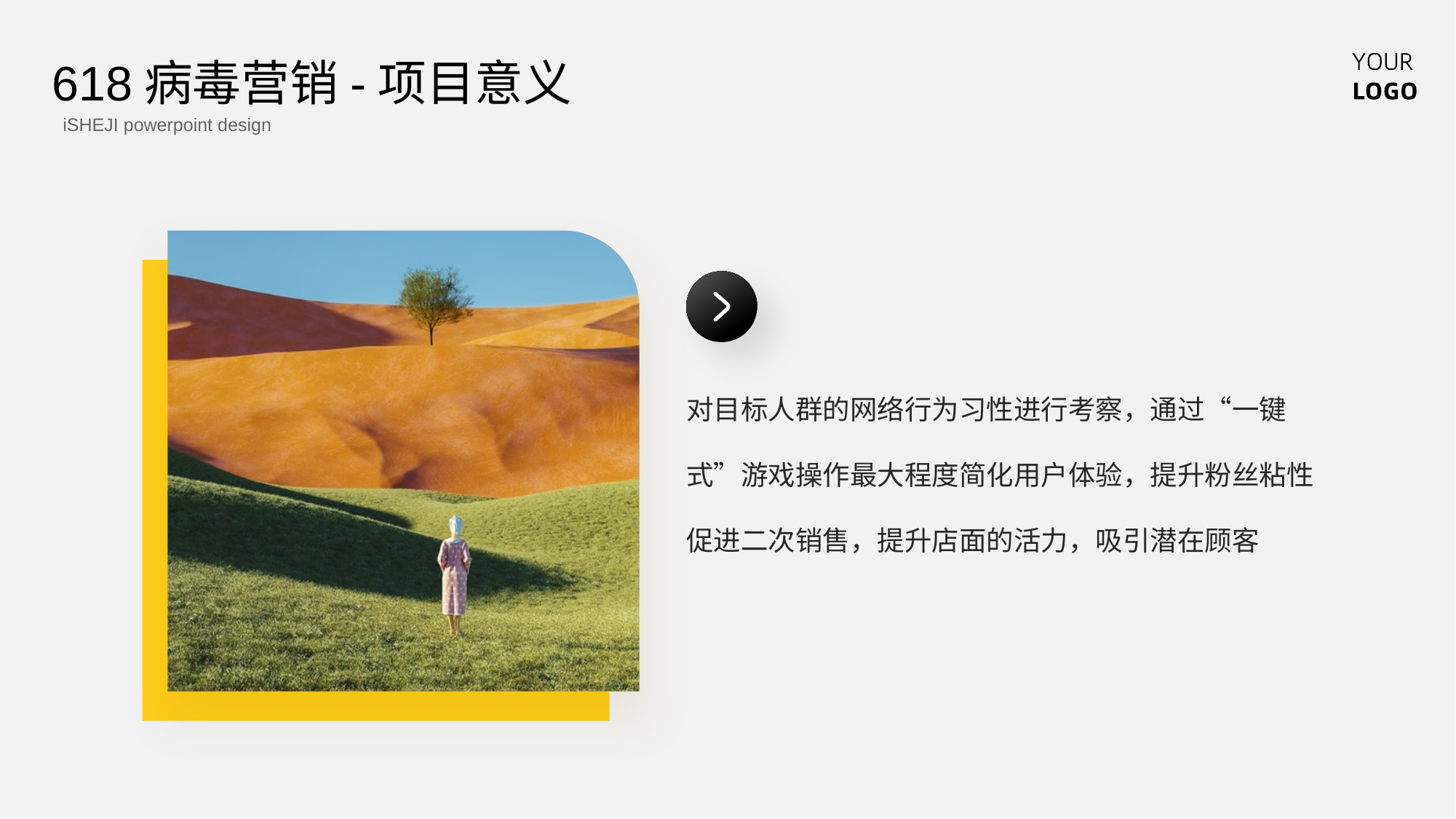

618病毒营销-项目意义

iSHEJI powerpoint design

对目标人群的网络行为习性进行考察，通过“一键式”游戏操作最大程度简化用户体验，提升粉丝粘性促进二次销售，提升店面的活力，吸引潜在顾客